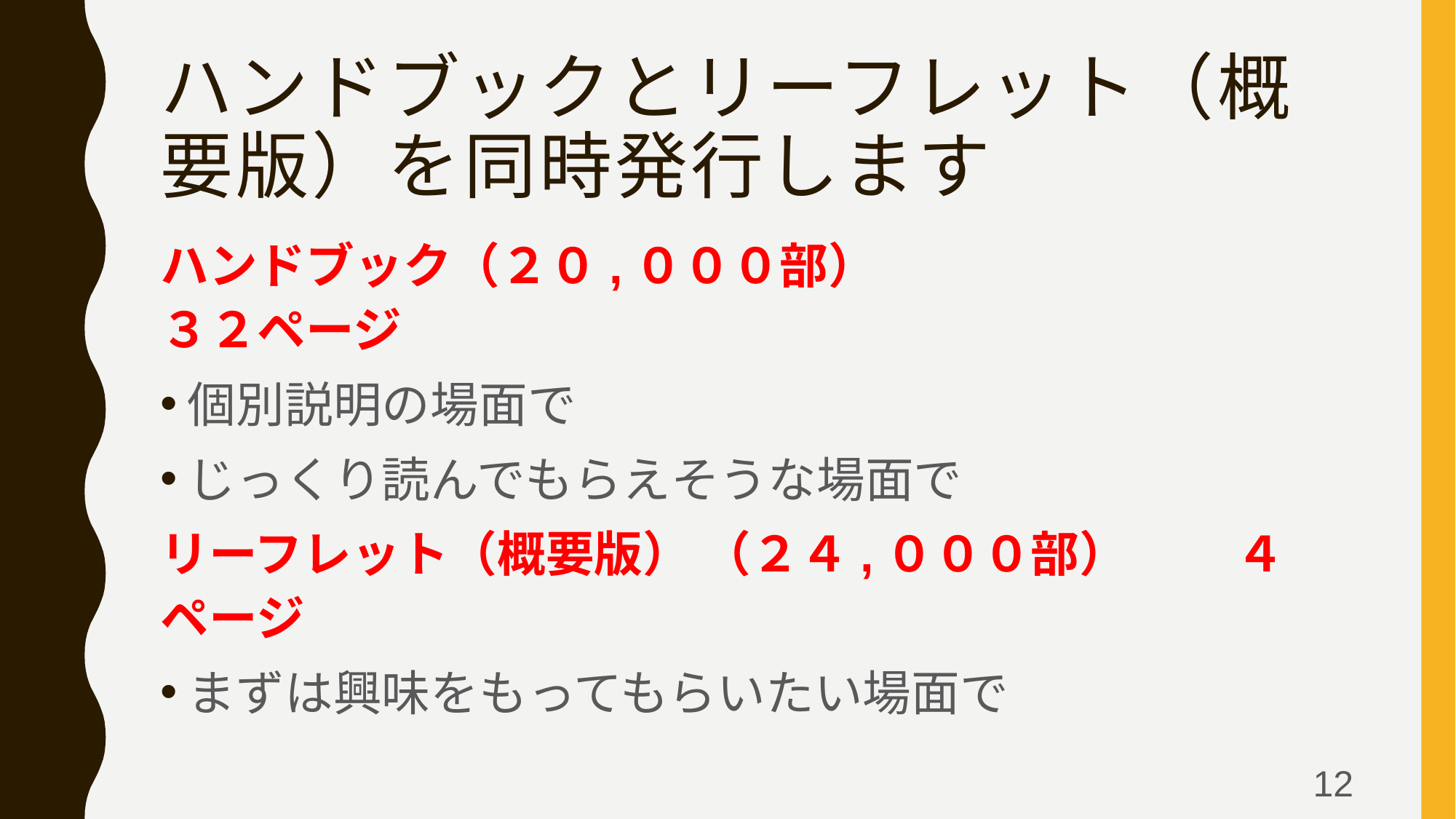

# ハンドブックとリーフレット（概要版）を同時発行します
ハンドブック（２０,０００部）　　　　　　　　　３２ページ
個別説明の場面で
じっくり読んでもらえそうな場面で
リーフレット（概要版） （２４,０００部） 　　４ページ
まずは興味をもってもらいたい場面で

12